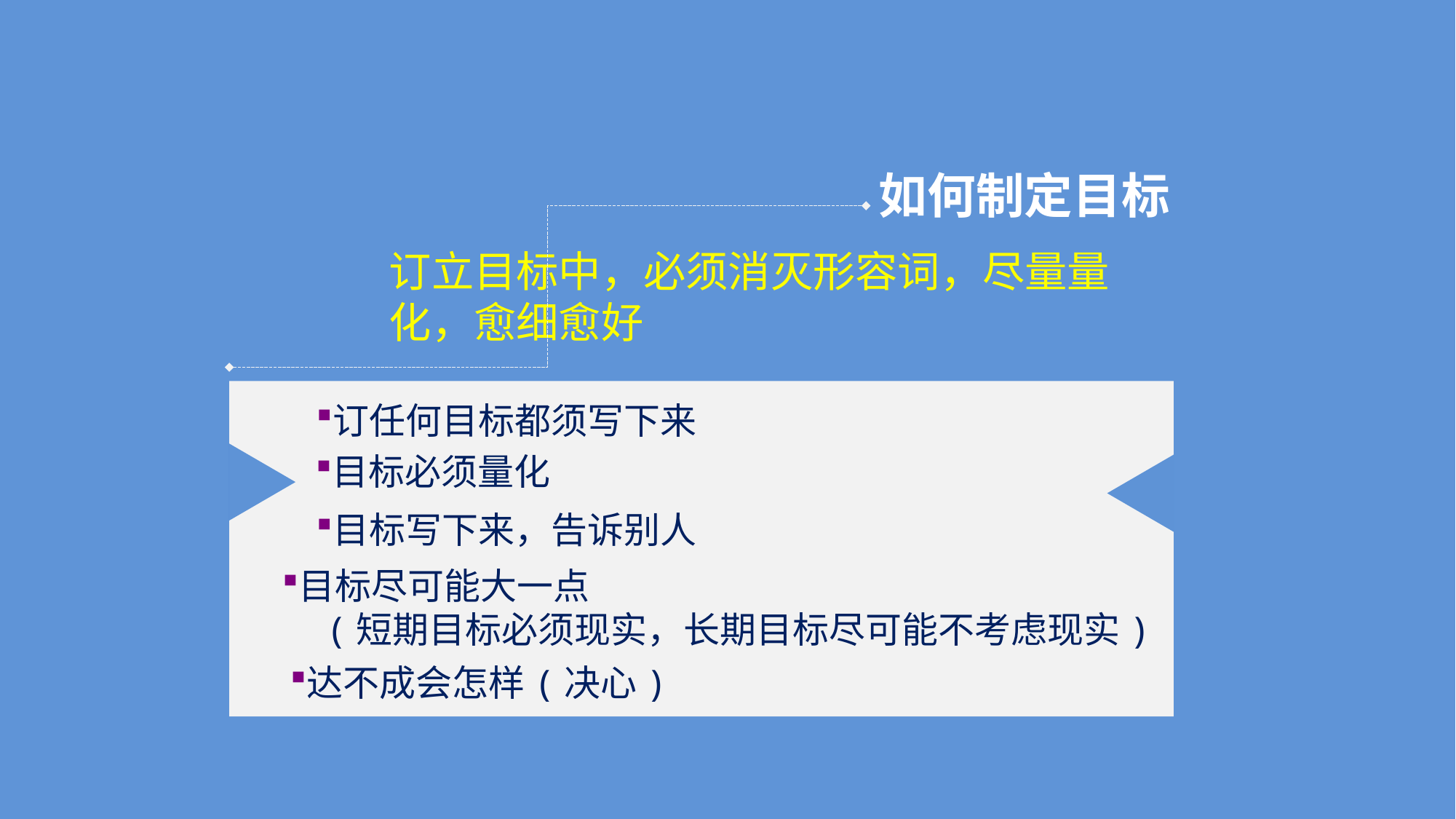

如何制定目标
订立目标中，必须消灭形容词，尽量量化，愈细愈好

订任何目标都须写下来
目标必须量化
目标写下来，告诉别人
目标尽可能大一点
  (短期目标必须现实，长期目标尽可能不考虑现实)

达不成会怎样(决心)